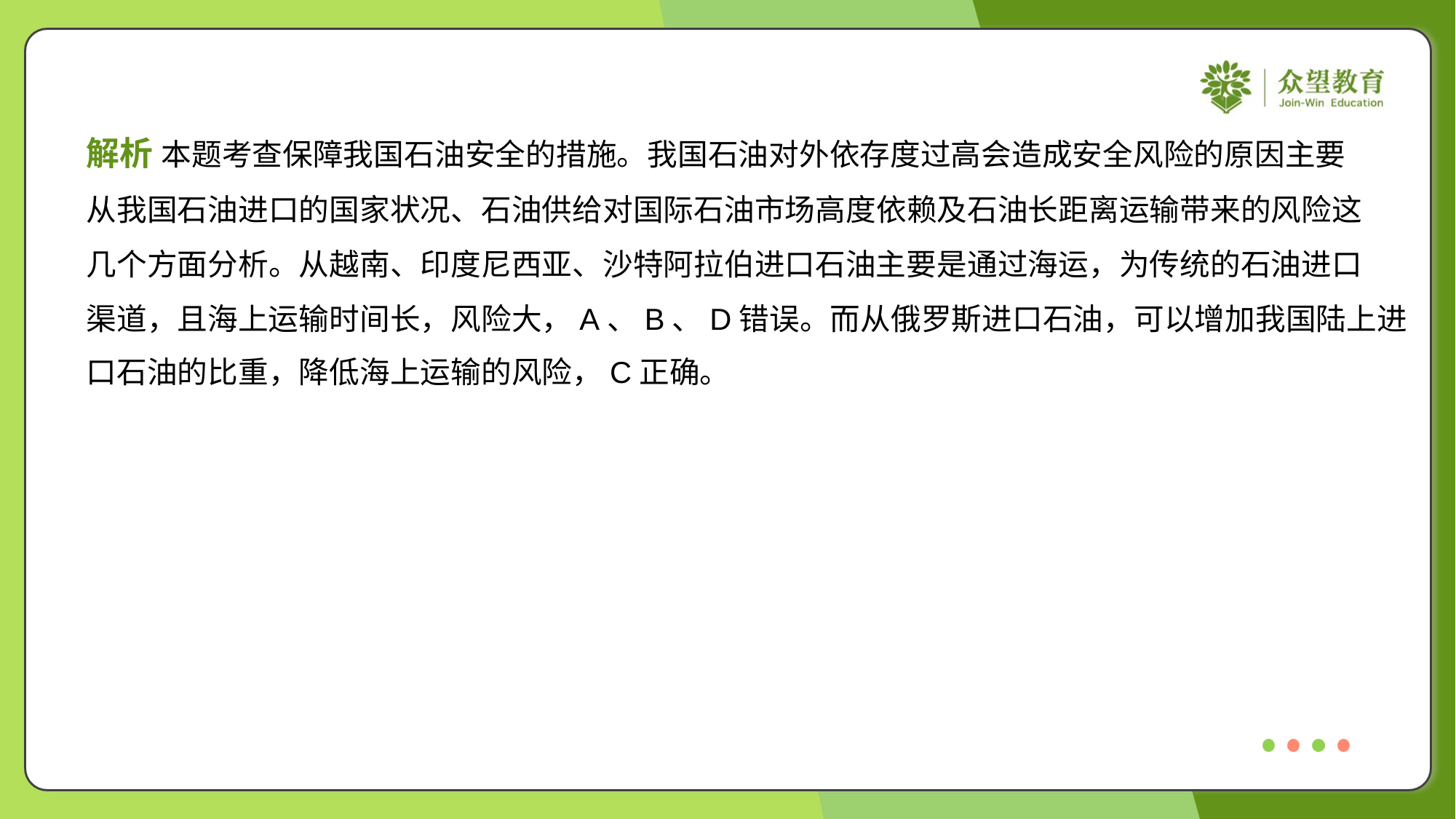

解析 本题考查保障我国石油安全的措施。我国石油对外依存度过高会造成安全风险的原因主要
从我国石油进口的国家状况、石油供给对国际石油市场高度依赖及石油长距离运输带来的风险这
几个方面分析。从越南、印度尼西亚、沙特阿拉伯进口石油主要是通过海运，为传统的石油进口
渠道，且海上运输时间长，风险大，A、B、D错误。而从俄罗斯进口石油，可以增加我国陆上进
口石油的比重，降低海上运输的风险，C正确。